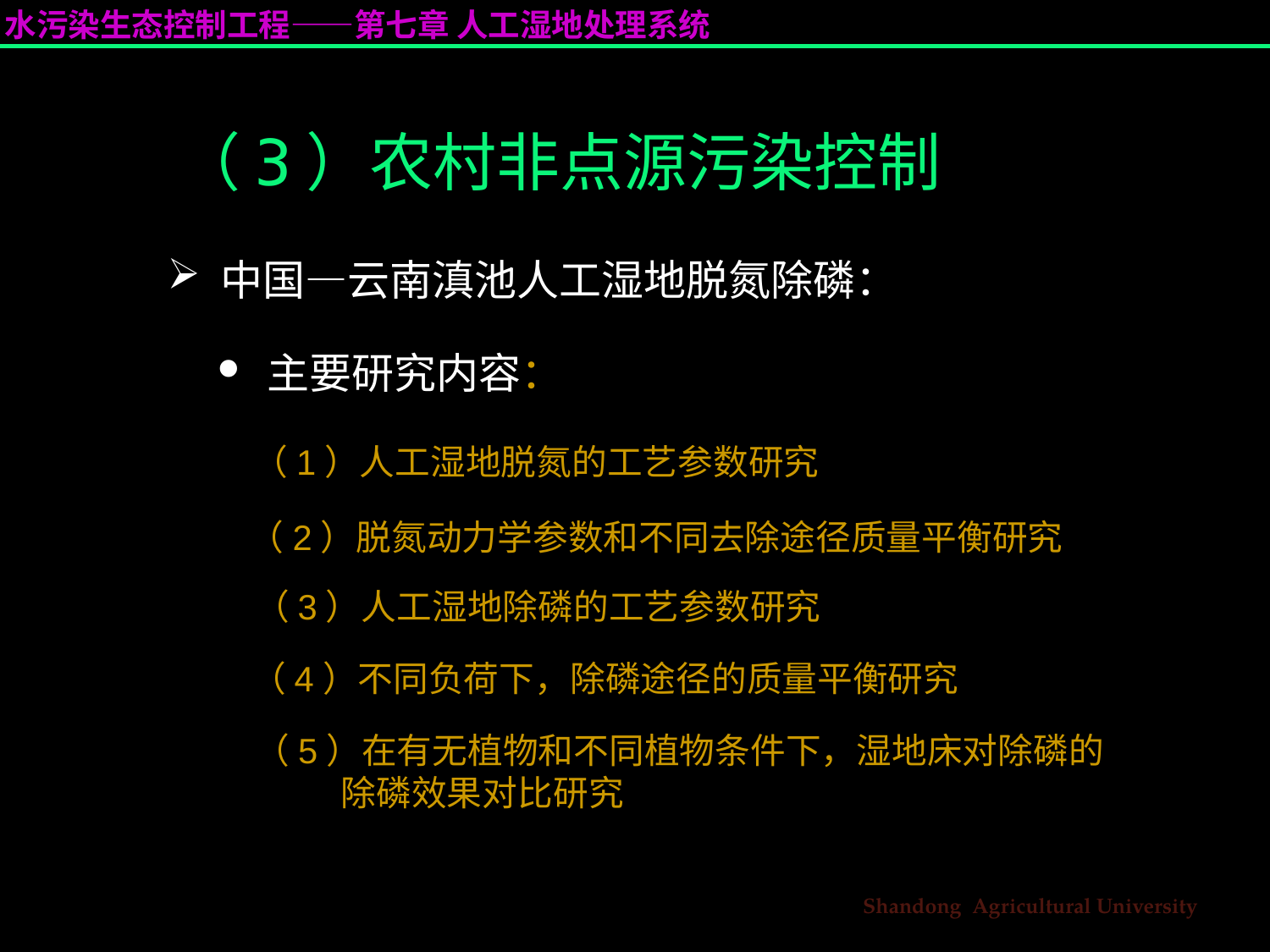

（3）农村非点源污染控制
 中国—云南滇池人工湿地脱氮除磷：
 主要研究内容：
（1）人工湿地脱氮的工艺参数研究
（2）脱氮动力学参数和不同去除途径质量平衡研究
（3）人工湿地除磷的工艺参数研究
（4）不同负荷下，除磷途径的质量平衡研究
（5）在有无植物和不同植物条件下，湿地床对除磷的除磷效果对比研究